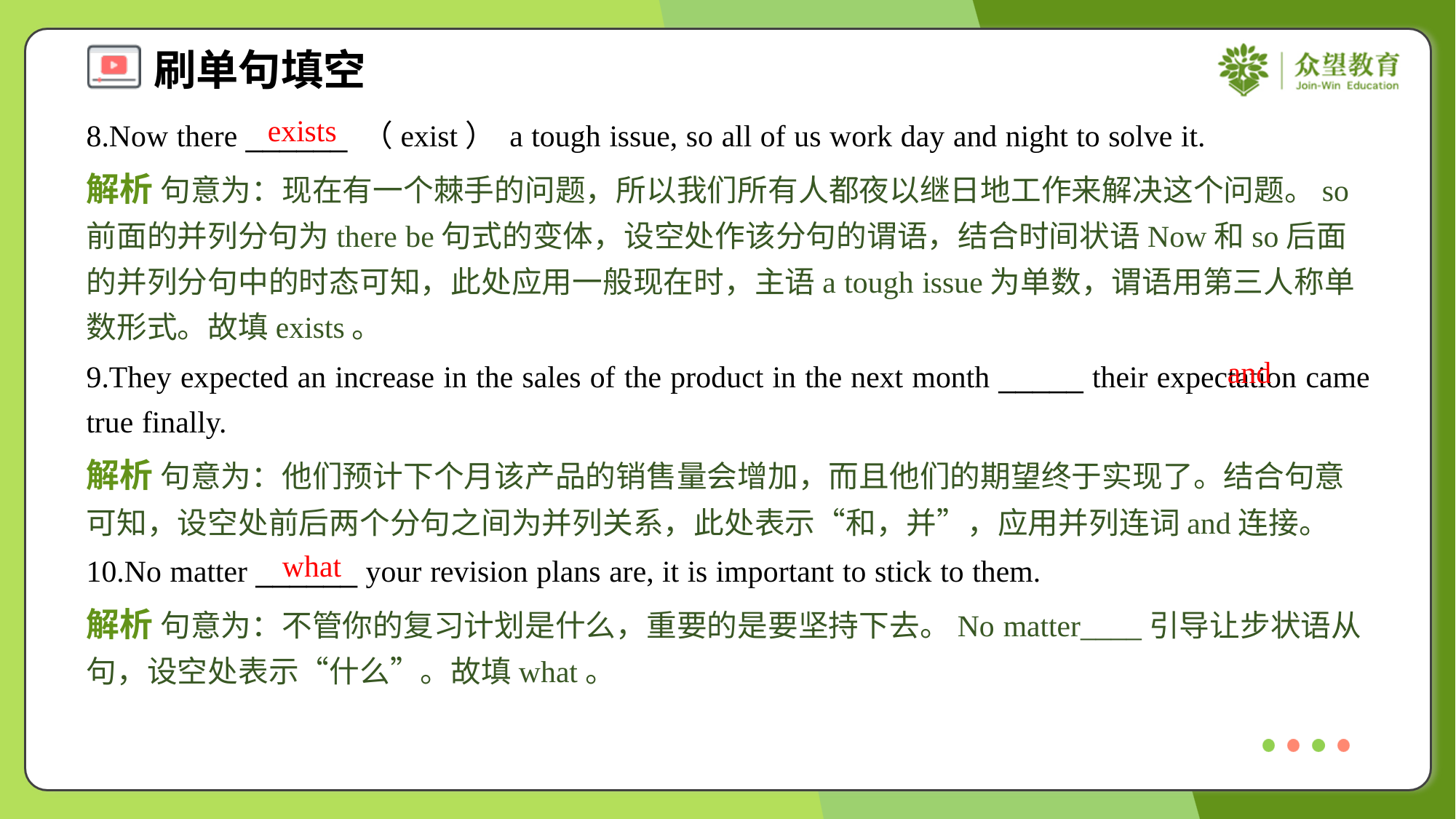

exists
8.Now there ______ （exist） a tough issue, so all of us work day and night to solve it.
解析 句意为：现在有一个棘手的问题，所以我们所有人都夜以继日地工作来解决这个问题。so前面的并列分句为there be句式的变体，设空处作该分句的谓语，结合时间状语Now和so后面的并列分句中的时态可知，此处应用一般现在时，主语a tough issue为单数，谓语用第三人称单数形式。故填exists。
and
9.They expected an increase in the sales of the product in the next month _____ their expectation came true finally.
解析 句意为：他们预计下个月该产品的销售量会增加，而且他们的期望终于实现了。结合句意可知，设空处前后两个分句之间为并列关系，此处表示“和，并”，应用并列连词and连接。
what
10.No matter ______ your revision plans are, it is important to stick to them.
解析 句意为：不管你的复习计划是什么，重要的是要坚持下去。No matter____引导让步状语从句，设空处表示“什么”。故填what。